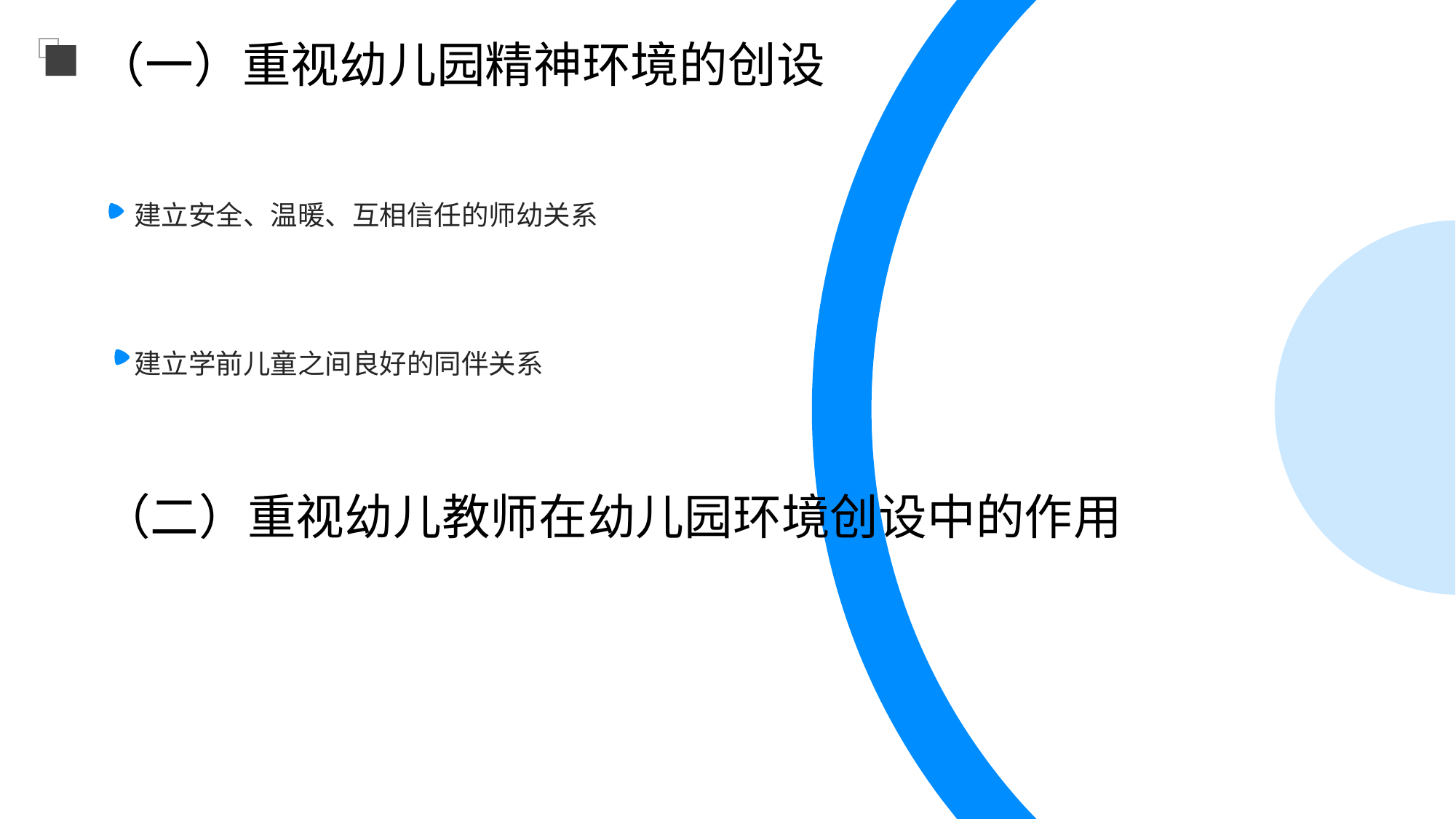

（一）重视幼儿园精神环境的创设

建立安全、温暖、互相信任的师幼关系

建立学前儿童之间良好的同伴关系

（二）重视幼儿教师在幼儿园环境创设中的作用